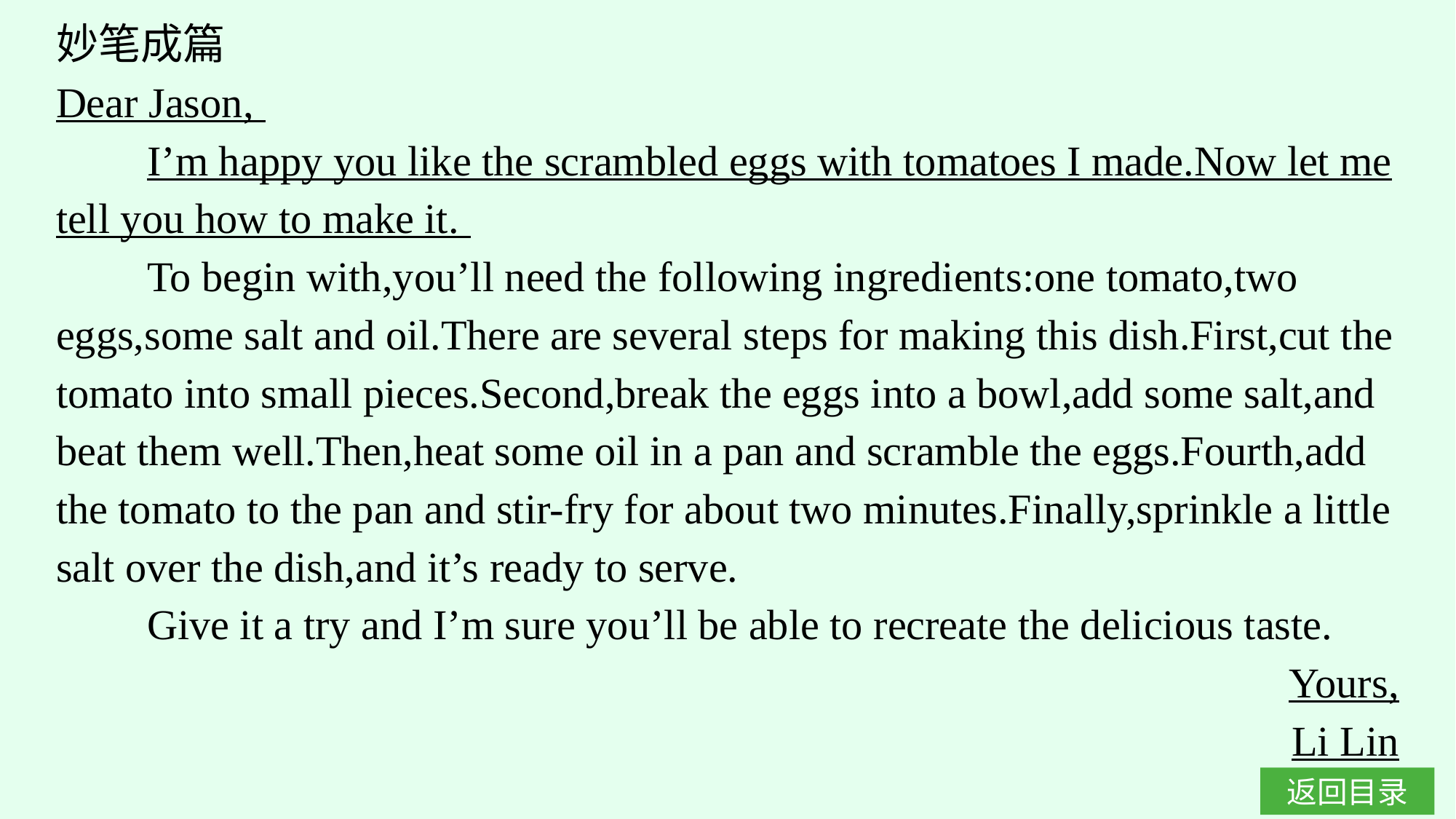

妙笔成篇
Dear Jason,
I’m happy you like the scrambled eggs with tomatoes I made.Now let me tell you how to make it.
To begin with,you’ll need the following ingredients:one tomato,two eggs,some salt and oil.There are several steps for making this dish.First,cut the tomato into small pieces.Second,break the eggs into a bowl,add some salt,and beat them well.Then,heat some oil in a pan and scramble the eggs.Fourth,add the tomato to the pan and stir-fry for about two minutes.Finally,sprinkle a little salt over the dish,and it’s ready to serve.
Give it a try and I’m sure you’ll be able to recreate the delicious taste.
Yours,
Li Lin